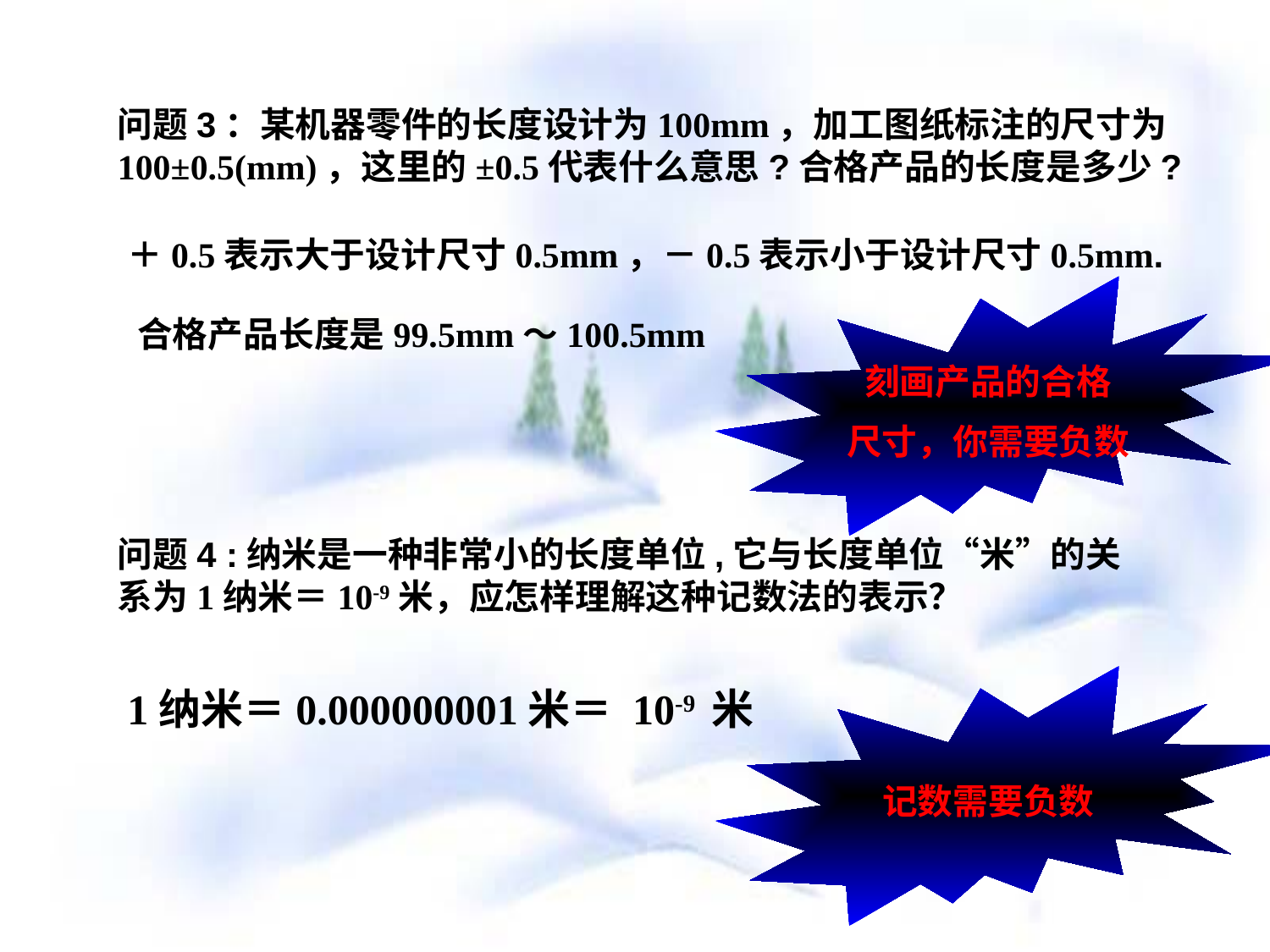

问题3：某机器零件的长度设计为100mm，加工图纸标注的尺寸为100±0.5(mm)，这里的±0.5代表什么意思?合格产品的长度是多少?
＋0.5表示大于设计尺寸0.5mm，－0.5表示小于设计尺寸0.5mm.
刻画产品的合格
尺寸，你需要负数
合格产品长度是99.5mm～100.5mm
问题4 :纳米是一种非常小的长度单位,它与长度单位“米”的关系为1纳米＝10-9米，应怎样理解这种记数法的表示？
记数需要负数
1纳米＝0.000000001米＝ 10-9 米